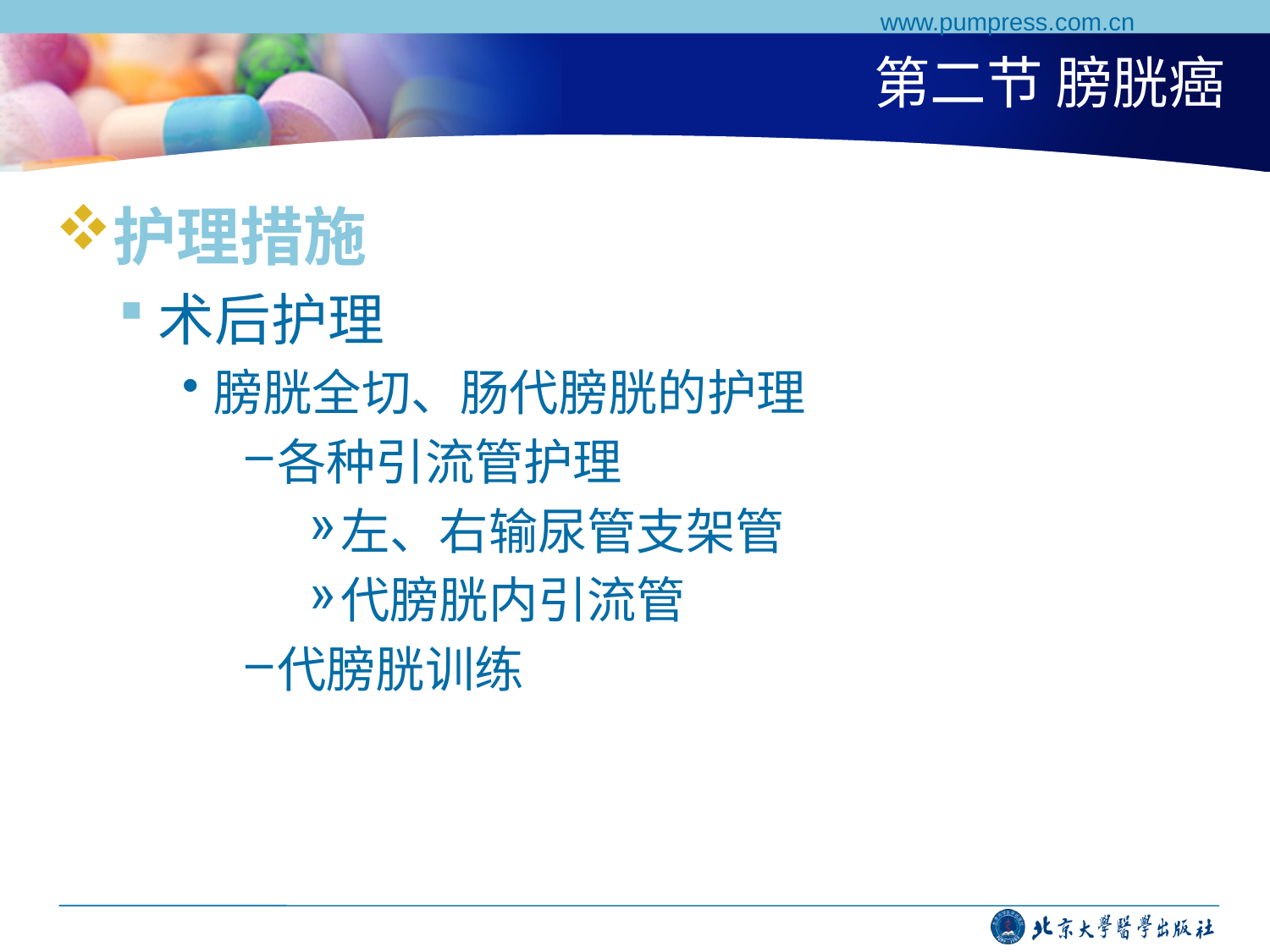

www.pumpress.com.cn
# 第二节 膀胱癌
护理措施
术后护理
膀胱全切、肠代膀胱的护理
各种引流管护理
左、右输尿管支架管
代膀胱内引流管
代膀胱训练